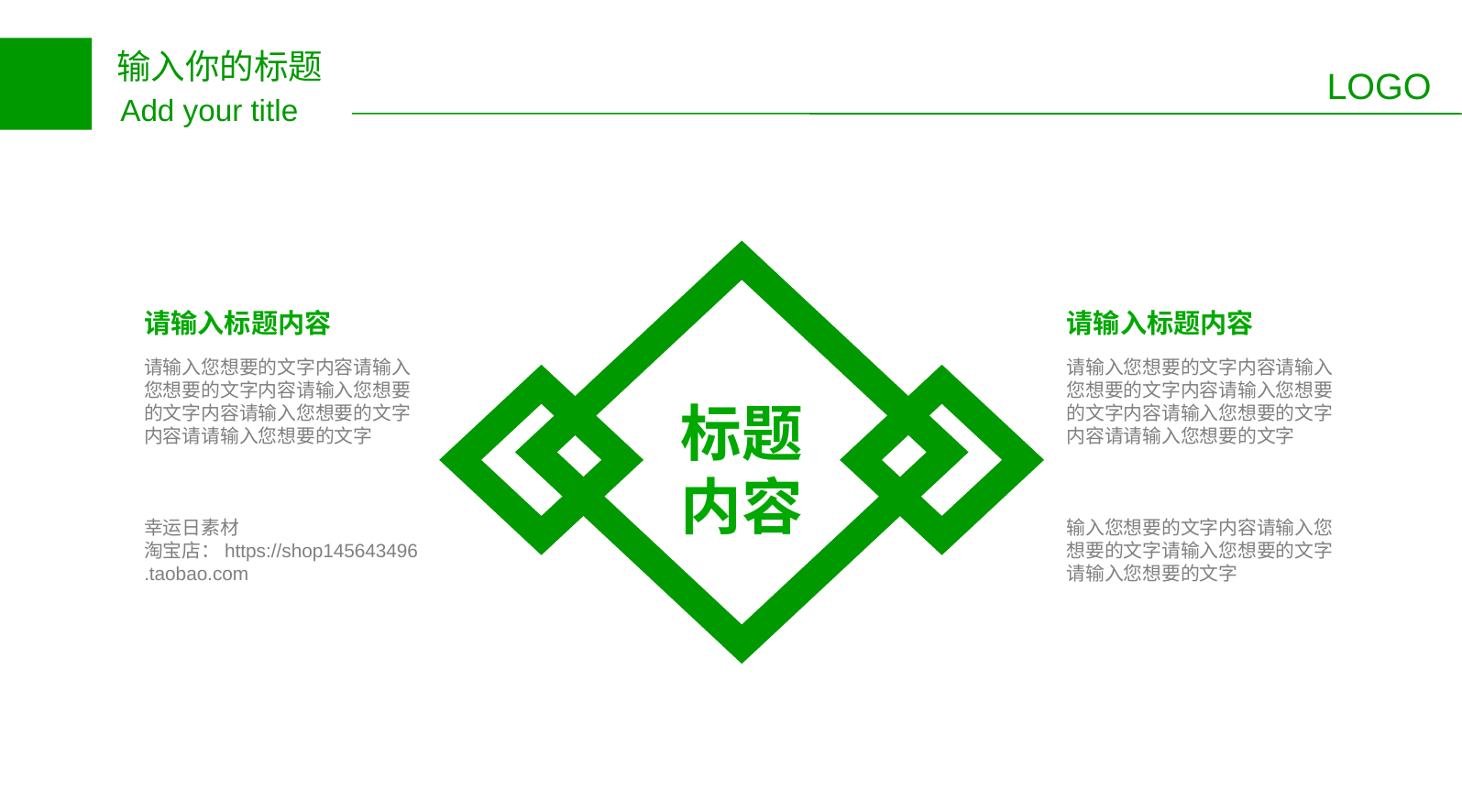

请输入标题内容
请输入标题内容
请输入您想要的文字内容请输入您想要的文字内容请输入您想要的文字内容请输入您想要的文字
内容请请输入您想要的文字

幸运日素材 淘宝店：https://shop145643496.taobao.com
请输入您想要的文字内容请输入您想要的文字内容请输入您想要的文字内容请输入您想要的文字
内容请请输入您想要的文字

输入您想要的文字内容请输入您想要的文字请输入您想要的文字请输入您想要的文字

标题
内容